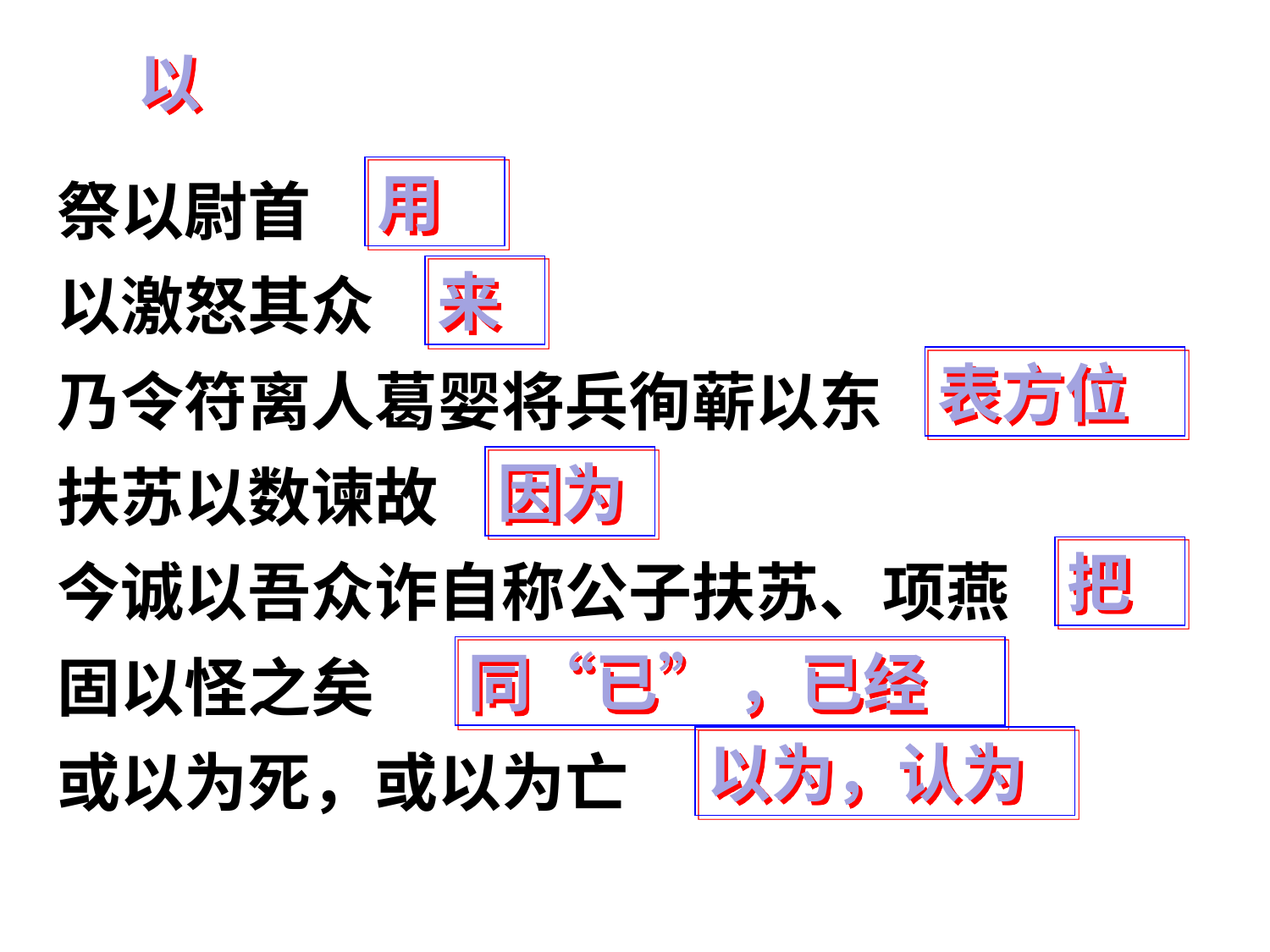

以
祭以尉首
以激怒其众
乃令符离人葛婴将兵徇蕲以东
扶苏以数谏故
今诚以吾众诈自称公子扶苏、项燕
固以怪之矣
或以为死，或以为亡
用
来
表方位
因为
把
同“已” ，已经
以为，认为